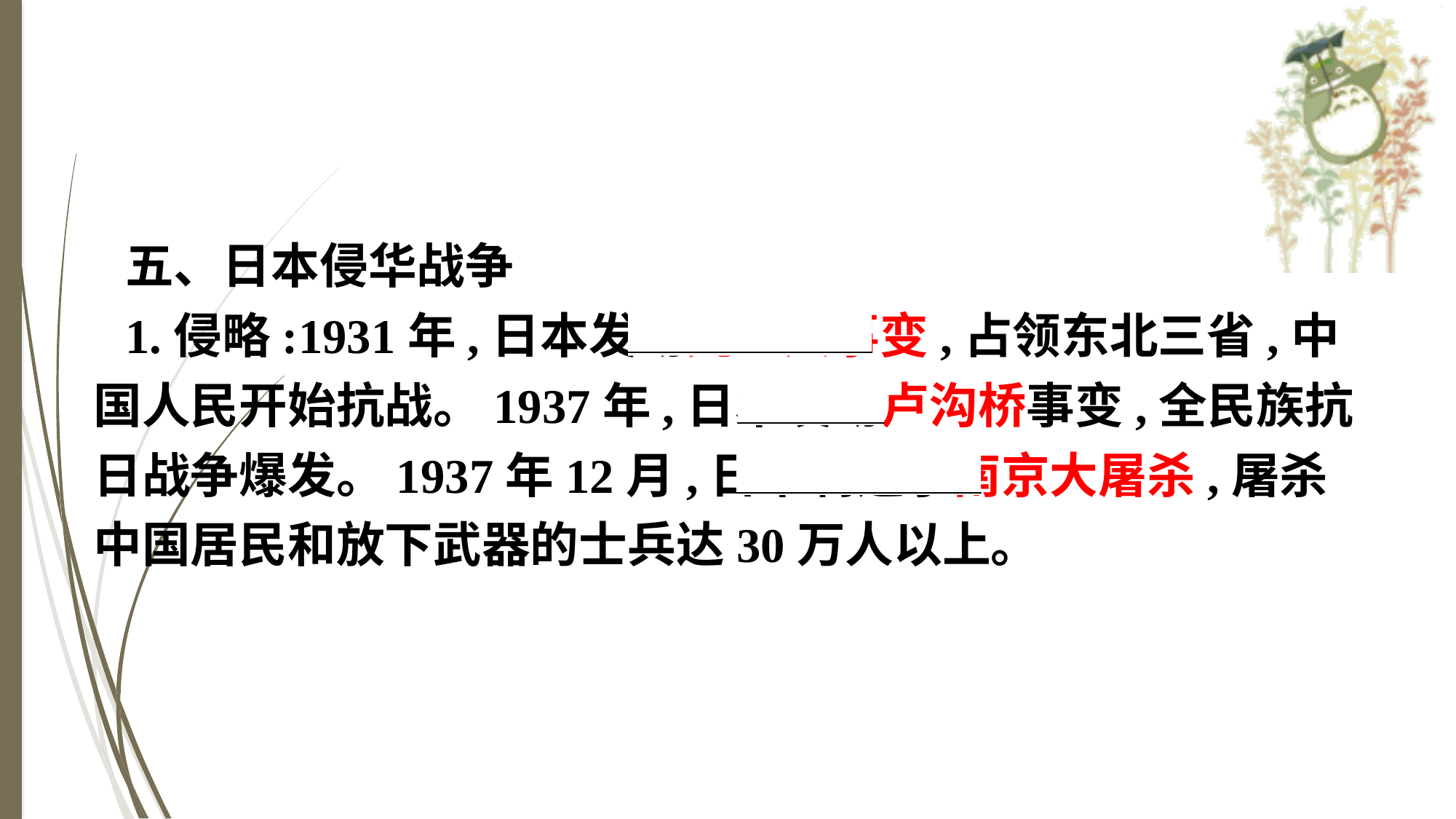

五、日本侵华战争
1.侵略:1931年,日本发动九一八事变,占领东北三省,中国人民开始抗战。1937年,日本发动卢沟桥事变,全民族抗日战争爆发。1937年12月,日本制造了南京大屠杀,屠杀中国居民和放下武器的士兵达30万人以上。